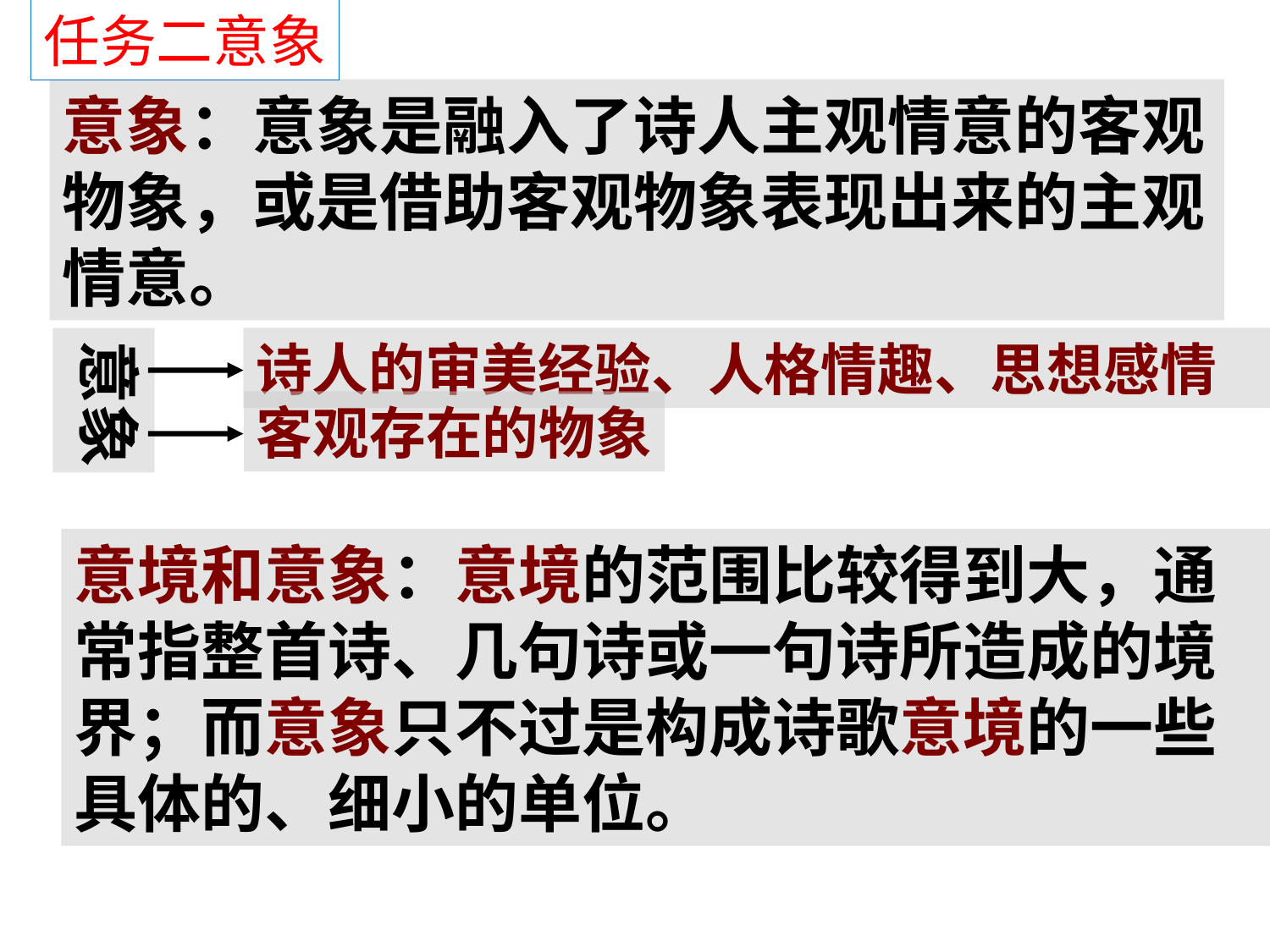

任务二意象
意象：意象是融入了诗人主观情意的客观物象，或是借助客观物象表现出来的主观情意。
意象
诗人的审美经验、人格情趣、思想感情

客观存在的物象

意境和意象：意境的范围比较得到大，通常指整首诗、几句诗或一句诗所造成的境界；而意象只不过是构成诗歌意境的一些具体的、细小的单位。